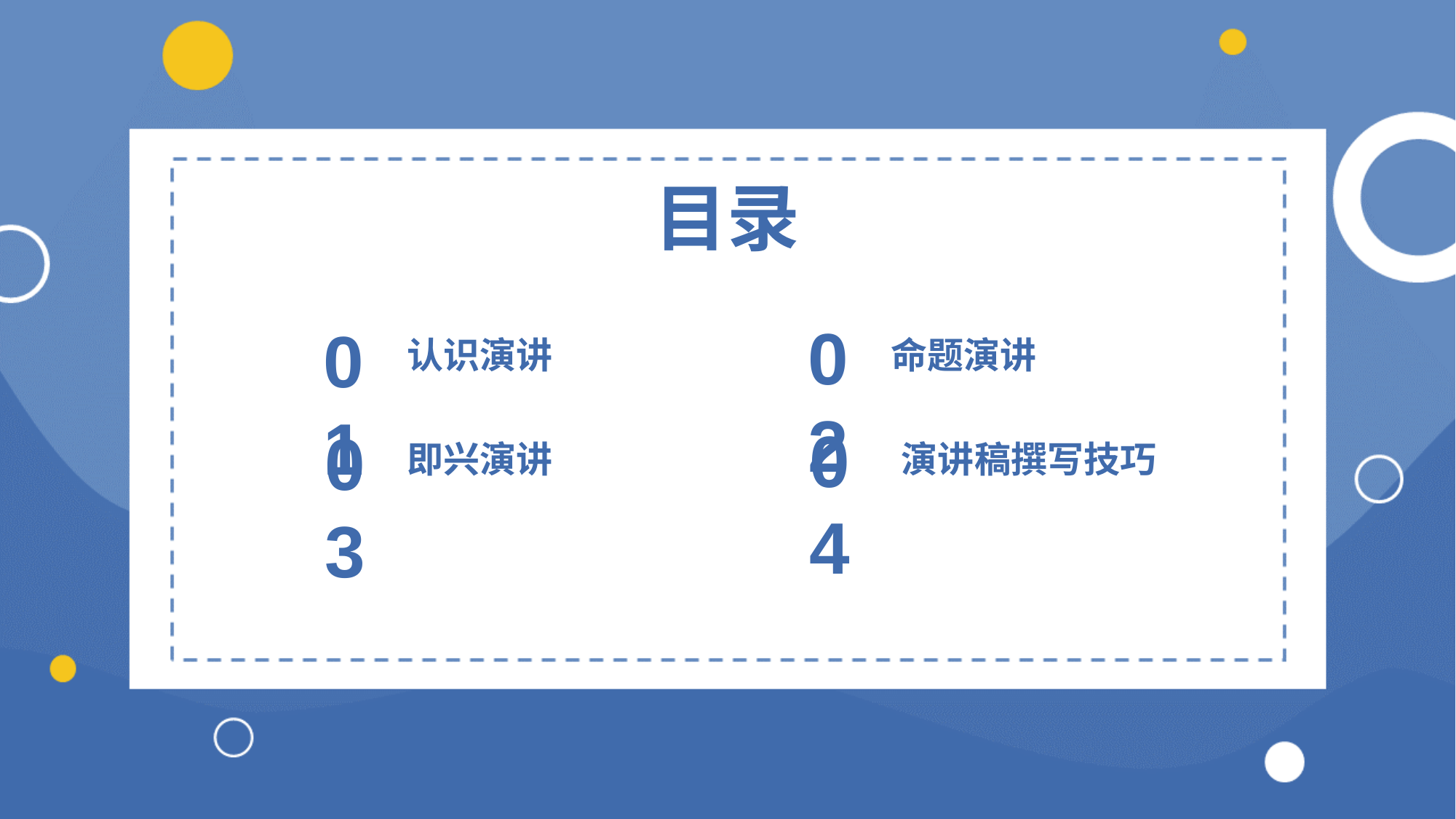

目录
02
01
认识演讲
命题演讲
04
03
即兴演讲
演讲稿撰写技巧